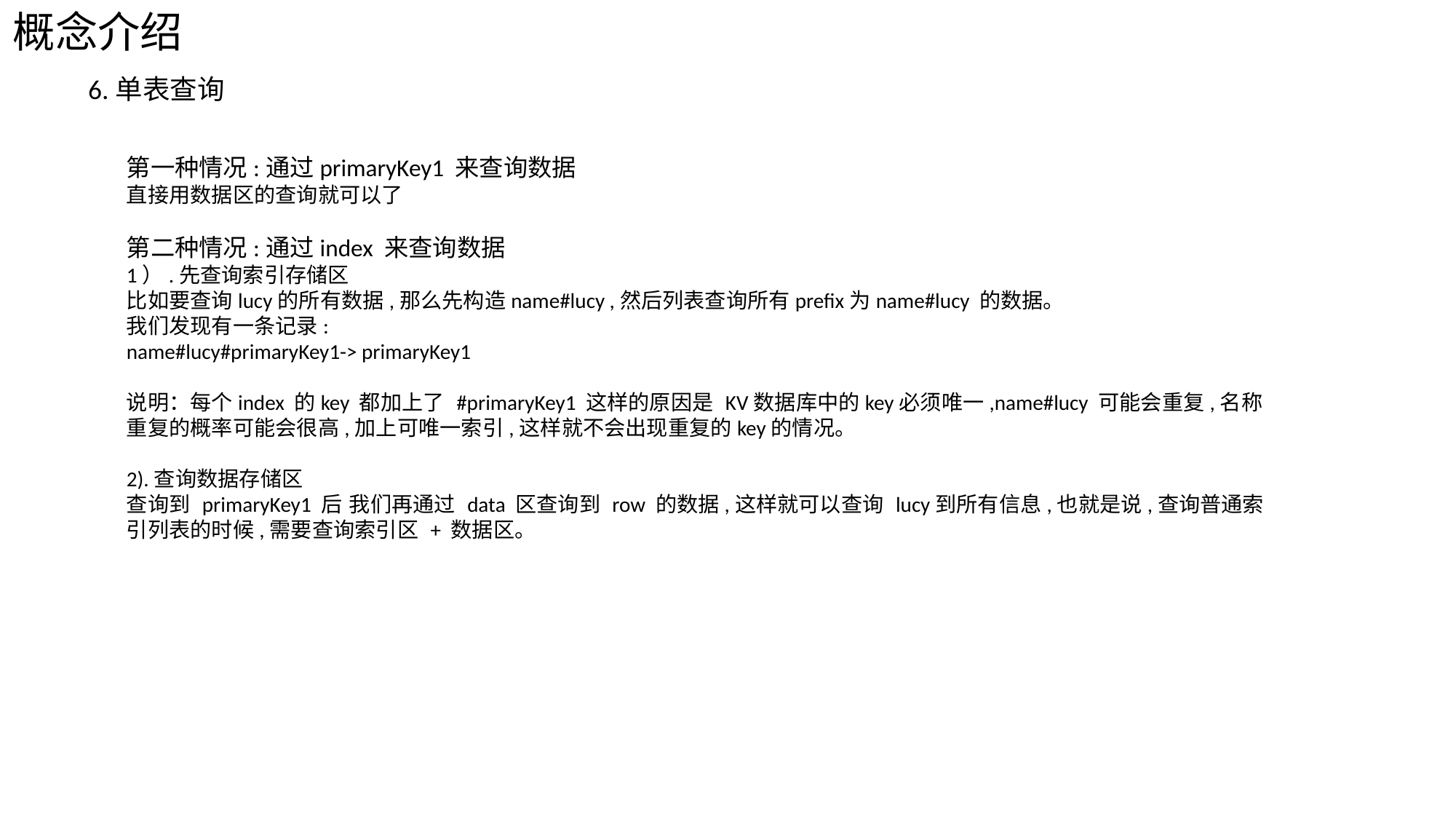

概念介绍
6.单表查询
第一种情况:通过primaryKey1 来查询数据
直接用数据区的查询就可以了

第二种情况:通过index 来查询数据
1）.先查询索引存储区
比如要查询lucy的所有数据,那么先构造name#lucy ,然后列表查询所有prefix为name#lucy 的数据。
我们发现有一条记录:
name#lucy#primaryKey1-> primaryKey1

说明：每个index 的key 都加上了 #primaryKey1 这样的原因是 KV数据库中的key必须唯一,name#lucy 可能会重复,名称重复的概率可能会很高,加上可唯一索引,这样就不会出现重复的key的情况。

2).查询数据存储区
查询到 primaryKey1 后 我们再通过 data 区查询到 row 的数据,这样就可以查询 lucy到所有信息,也就是说,查询普通索引列表的时候,需要查询索引区 + 数据区。